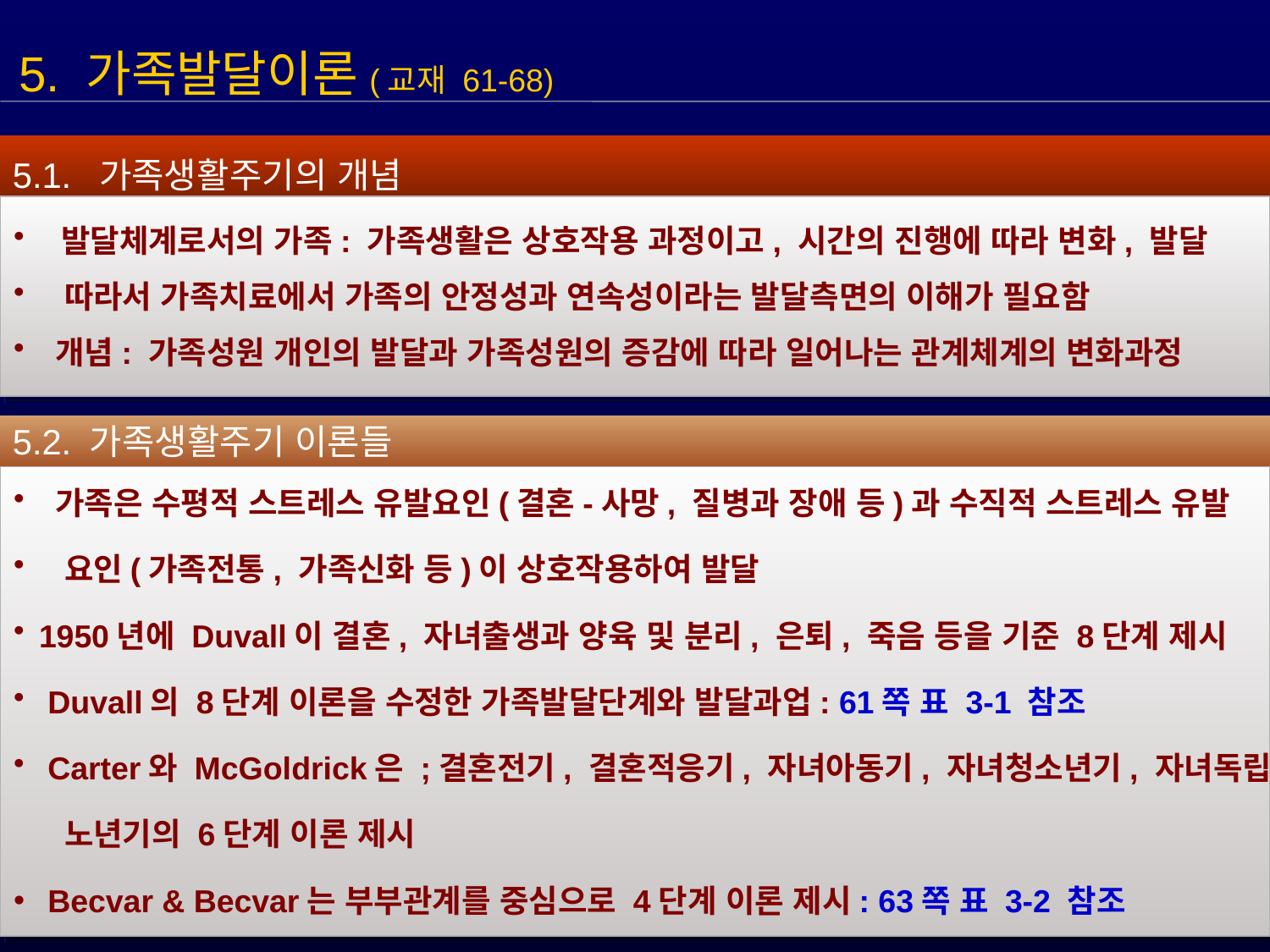

5. 가족발달이론(교재 61-68)

5.1.  가족생활주기의 개념
  발달체계로서의 가족: 가족생활은 상호작용 과정이고, 시간의 진행에 따라 변화, 발달
  따라서 가족치료에서 가족의 안정성과 연속성이라는 발달측면의 이해가 필요함
 개념: 가족성원 개인의 발달과 가족성원의 증감에 따라 일어나는 관계체계의 변화과정
5.2. 가족생활주기 이론들
 가족은 수평적 스트레스 유발요인(결혼-사망, 질병과 장애 등)과 수직적 스트레스 유발
  요인(가족전통, 가족신화 등)이 상호작용하여 발달
1950년에 Duvall이 결혼, 자녀출생과 양육 및 분리, 은퇴, 죽음 등을 기준 8단계 제시
 Duvall의 8단계 이론을 수정한 가족발달단계와 발달과업: 61쪽 표 3-1 참조
 Carter와 McGoldrick은 ;결혼전기, 결혼적응기, 자녀아동기, 자녀청소년기, 자녀독립기,
  노년기의 6단계 이론 제시
 Becvar & Becvar는 부부관계를 중심으로 4단계 이론 제시: 63쪽 표 3-2 참조